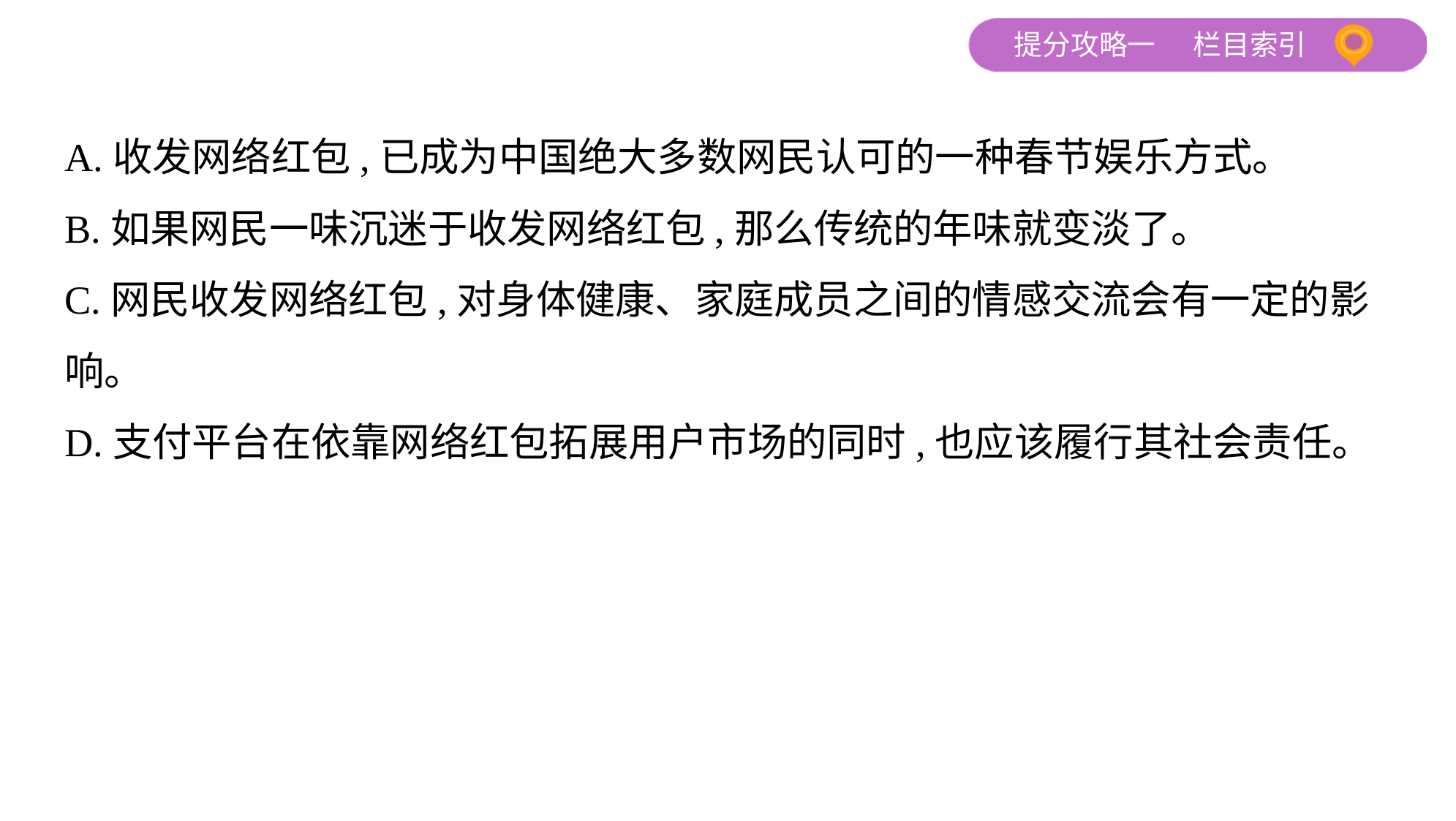

A.收发网络红包,已成为中国绝大多数网民认可的一种春节娱乐方式。
B.如果网民一味沉迷于收发网络红包,那么传统的年味就变淡了。
C.网民收发网络红包,对身体健康、家庭成员之间的情感交流会有一定的影
响。
D.支付平台在依靠网络红包拓展用户市场的同时,也应该履行其社会责任。